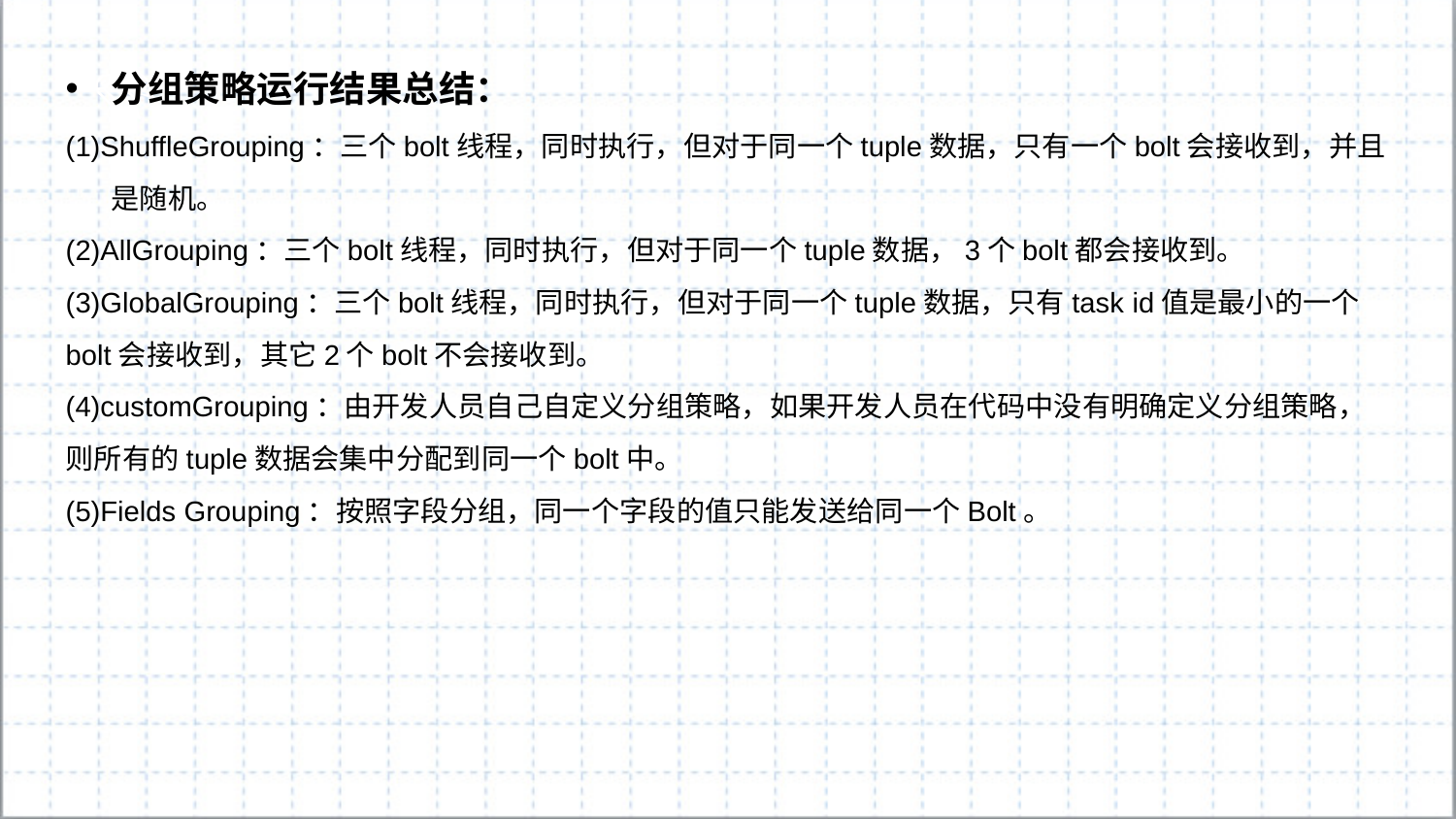

分组策略运行结果总结：
(1)ShuffleGrouping：三个bolt线程，同时执行，但对于同一个tuple数据，只有一个bolt会接收到，并且是随机。
(2)AllGrouping：三个bolt线程，同时执行，但对于同一个tuple数据，3个bolt都会接收到。
(3)GlobalGrouping：三个bolt线程，同时执行，但对于同一个tuple数据，只有task id值是最小的一个bolt会接收到，其它2个bolt不会接收到。
(4)customGrouping：由开发人员自己自定义分组策略，如果开发人员在代码中没有明确定义分组策略，则所有的tuple数据会集中分配到同一个bolt中。
(5)Fields Grouping：按照字段分组，同一个字段的值只能发送给同一个Bolt。